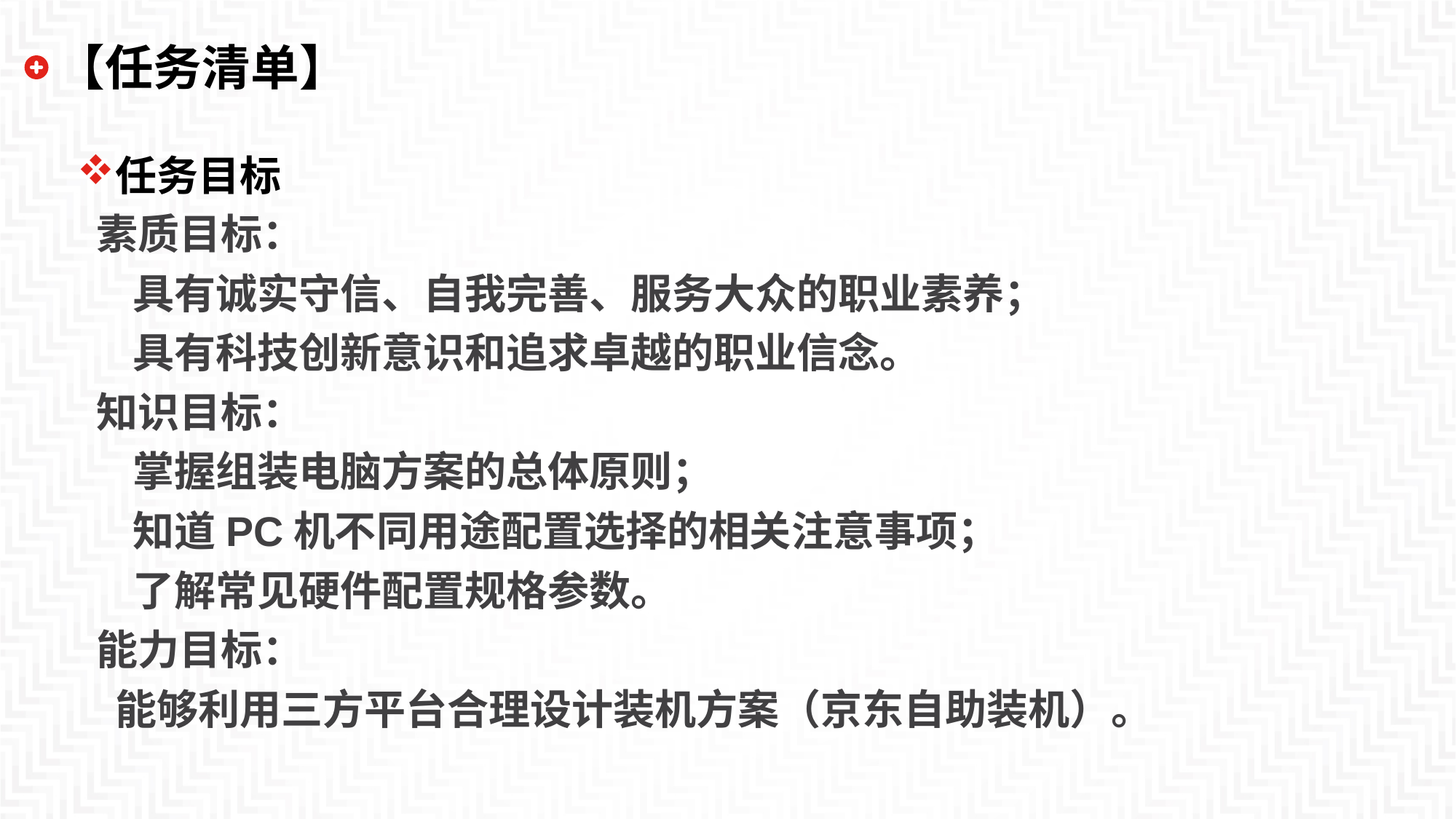

# 【任务清单】

任务目标
 素质目标：
  具有诚实守信、自我完善、服务大众的职业素养；
  具有科技创新意识和追求卓越的职业信念。
 知识目标：
  掌握组装电脑方案的总体原则；
  知道PC机不同用途配置选择的相关注意事项；
  了解常见硬件配置规格参数。
 能力目标：
   能够利用三方平台合理设计装机方案（京东自助装机）。